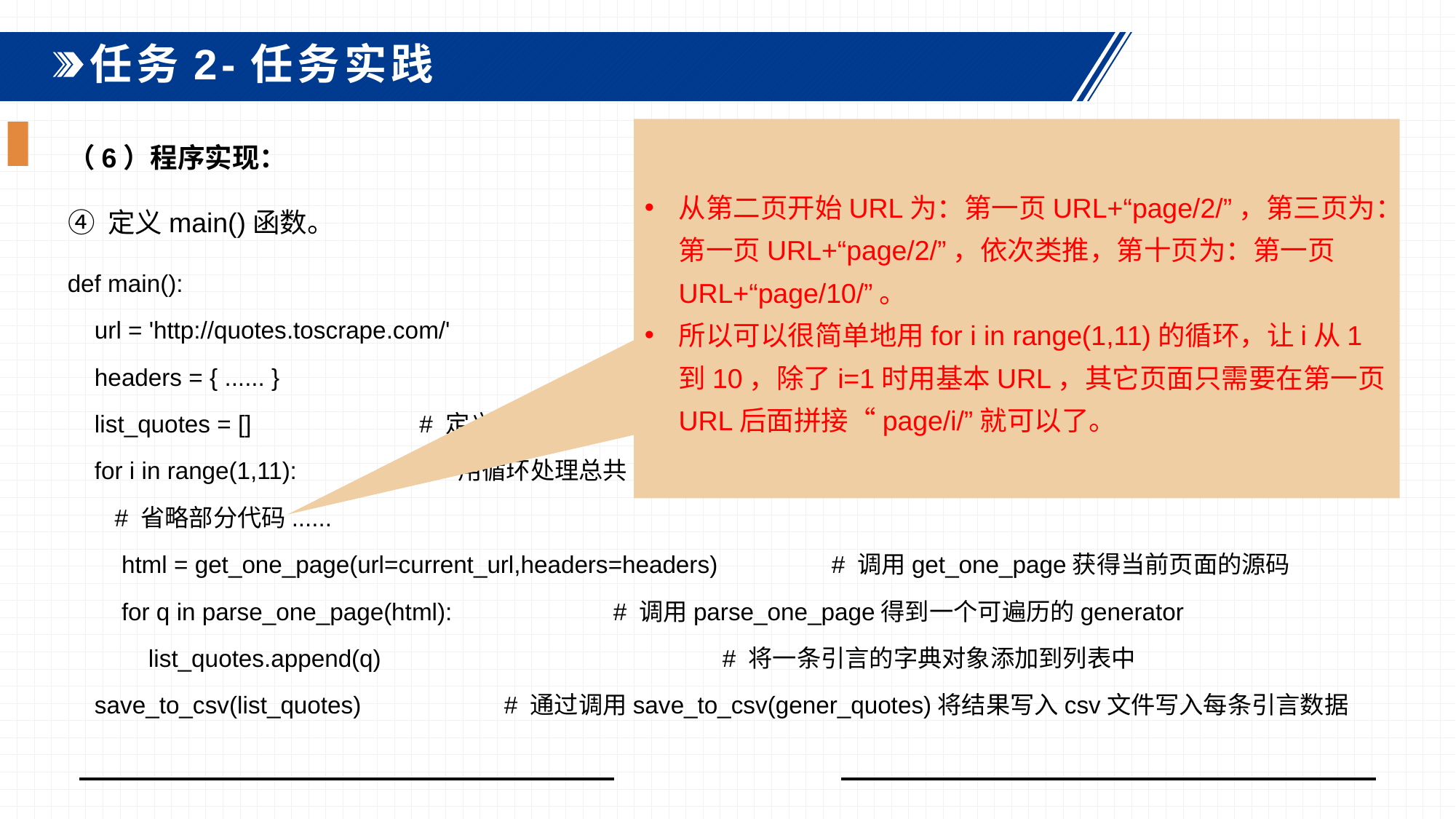

任务2-任务实践
从第二页开始URL为：第一页URL+“page/2/”，第三页为：第一页URL+“page/2/”，依次类推，第十页为：第一页URL+“page/10/”。
所以可以很简单地用for i in range(1,11)的循环，让i从1到10，除了i=1时用基本URL，其它页面只需要在第一页URL后面拼接“page/i/”就可以了。
（6）程序实现：
④ 定义main()函数。
def main():
    url = 'http://quotes.toscrape.com/'
    headers = { ...... }
    list_quotes = []                         # 定义一个空列表对象，保存10页的引言数据
    for i in range(1,11):                    # 用循环处理总共10页的爬取，循环变量从1到10
       # 省略部分代码......
        html = get_one_page(url=current_url,headers=headers) 	# 调用get_one_page获得当前页面的源码
        for q in parse_one_page(html):       		# 调用parse_one_page得到一个可遍历的generator
            list_quotes.append(q)            			# 将一条引言的字典对象添加到列表中
    save_to_csv(list_quotes)                 	# 通过调用save_to_csv(gener_quotes)将结果写入csv文件写入每条引言数据